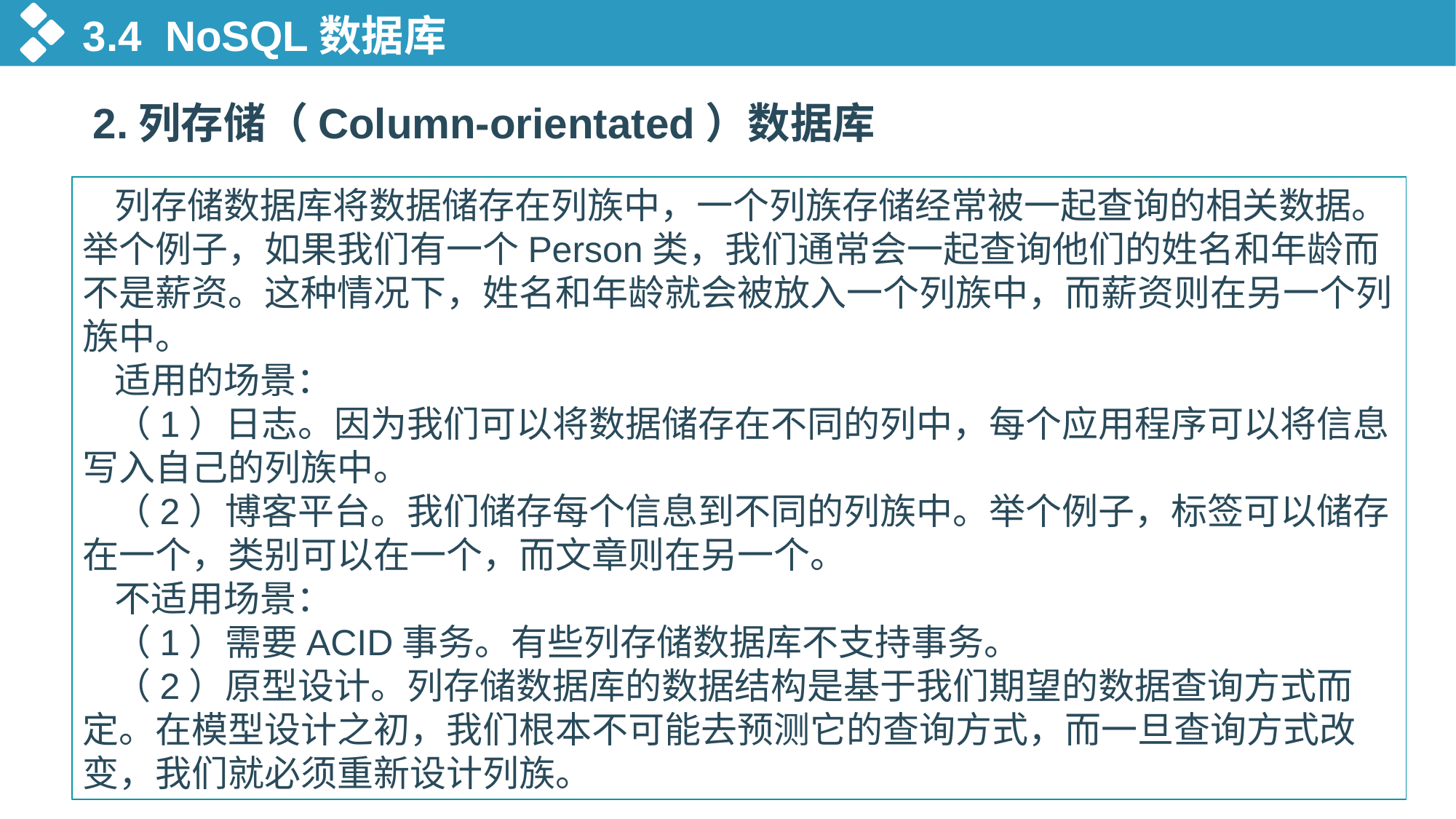

3.4  NoSQL数据库
2.列存储（Column-orientated）数据库
列存储数据库将数据储存在列族中，一个列族存储经常被一起查询的相关数据。举个例子，如果我们有一个Person类，我们通常会一起查询他们的姓名和年龄而不是薪资。这种情况下，姓名和年龄就会被放入一个列族中，而薪资则在另一个列族中。
适用的场景：
（1）日志。因为我们可以将数据储存在不同的列中，每个应用程序可以将信息写入自己的列族中。
（2）博客平台。我们储存每个信息到不同的列族中。举个例子，标签可以储存在一个，类别可以在一个，而文章则在另一个。
不适用场景：
（1）需要ACID事务。有些列存储数据库不支持事务。
（2）原型设计。列存储数据库的数据结构是基于我们期望的数据查询方式而定。在模型设计之初，我们根本不可能去预测它的查询方式，而一旦查询方式改变，我们就必须重新设计列族。